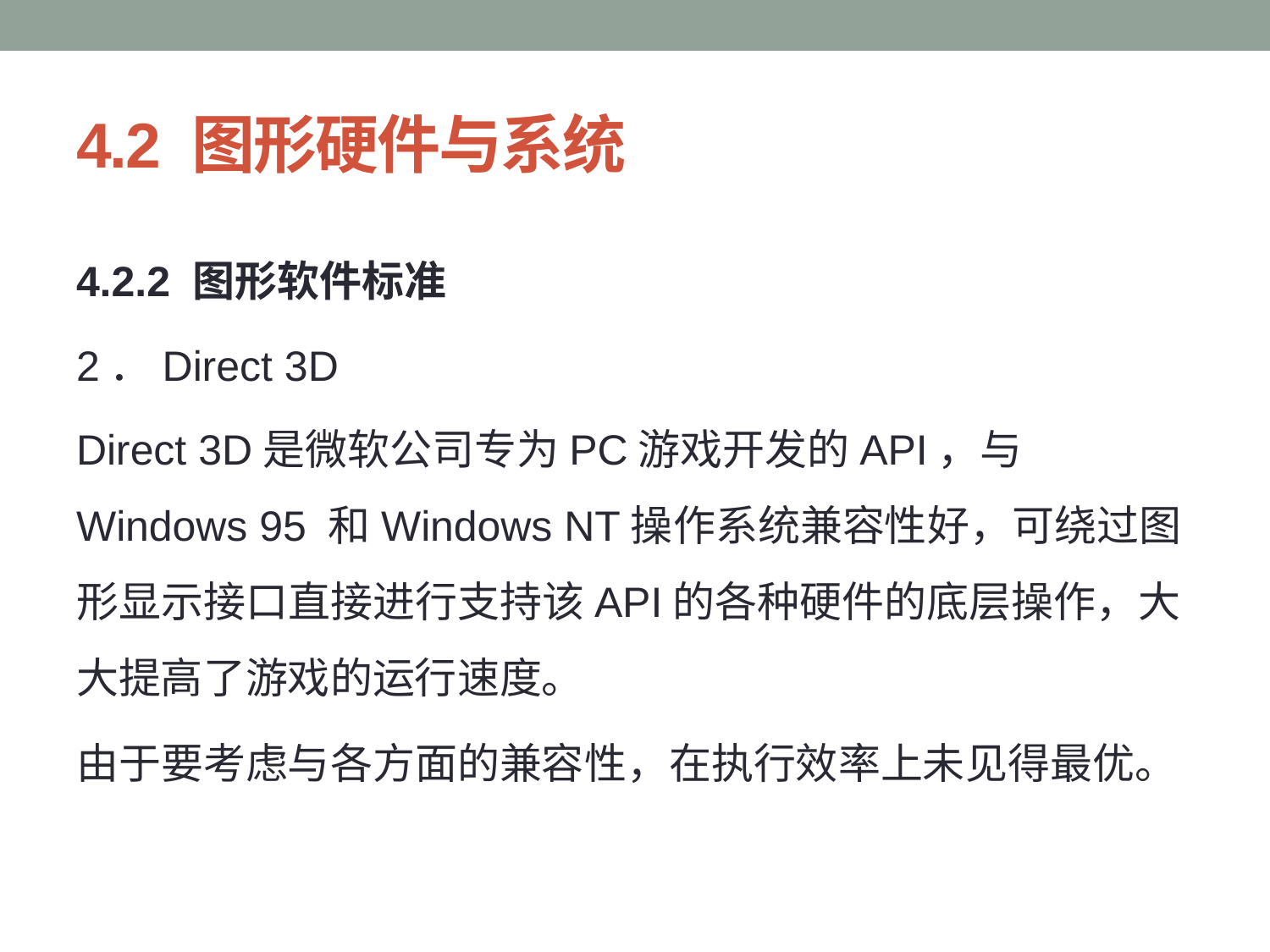

# 4.2 图形硬件与系统
4.2.2 图形软件标准
2．Direct 3D
Direct 3D是微软公司专为PC游戏开发的API，与Windows 95 和Windows NT操作系统兼容性好，可绕过图形显示接口直接进行支持该API的各种硬件的底层操作，大大提高了游戏的运行速度。
由于要考虑与各方面的兼容性，在执行效率上未见得最优。